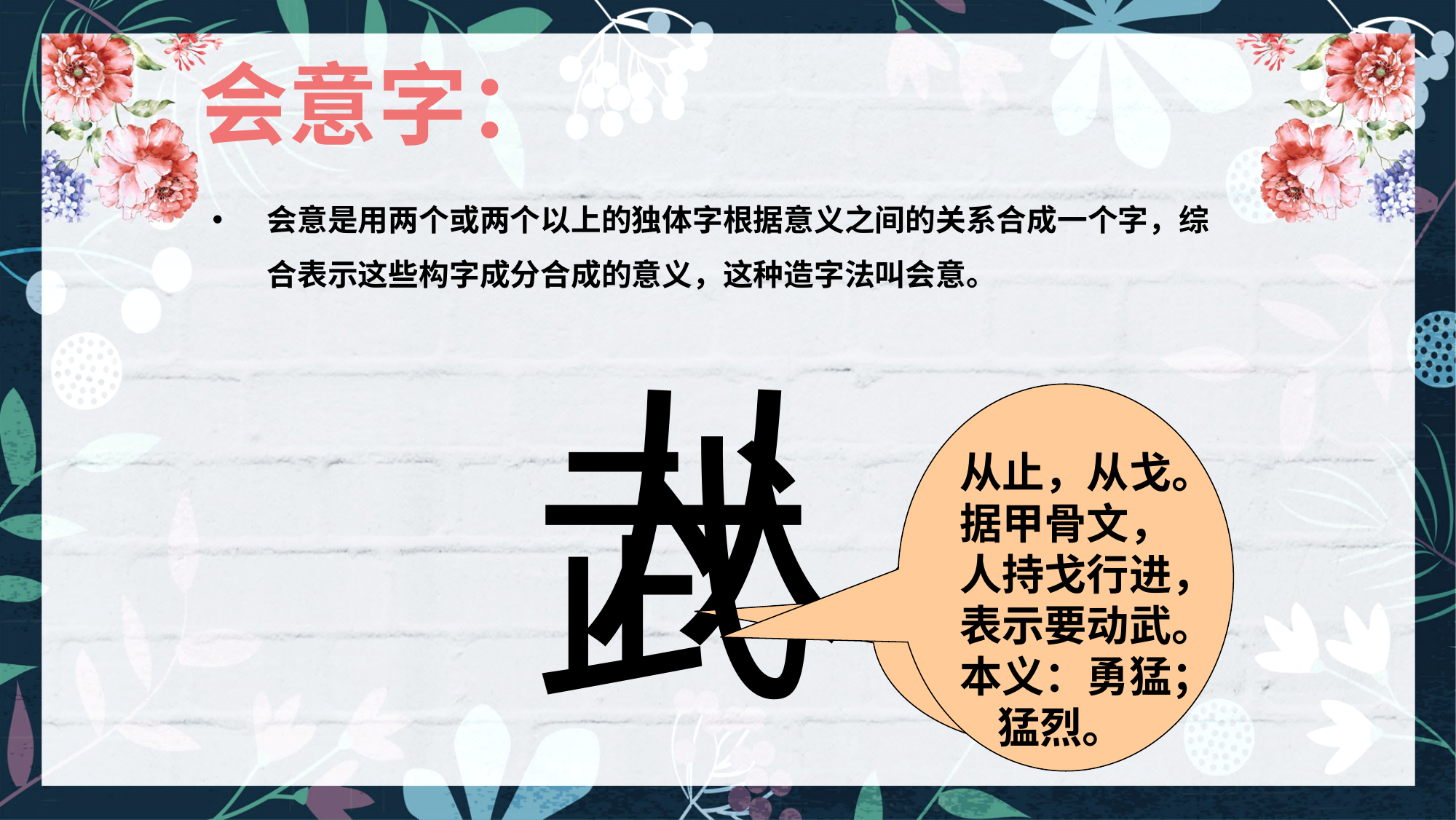

会意字：
会意是用两个或两个以上的独体字根据意义之间的关系合成一个字，综合表示这些构字成分合成的意义，这种造字法叫会意。
从
武
从止，从戈。据甲骨文，人持戈行进，表示要动武。本义：勇猛；猛烈。
表示两人前后相随